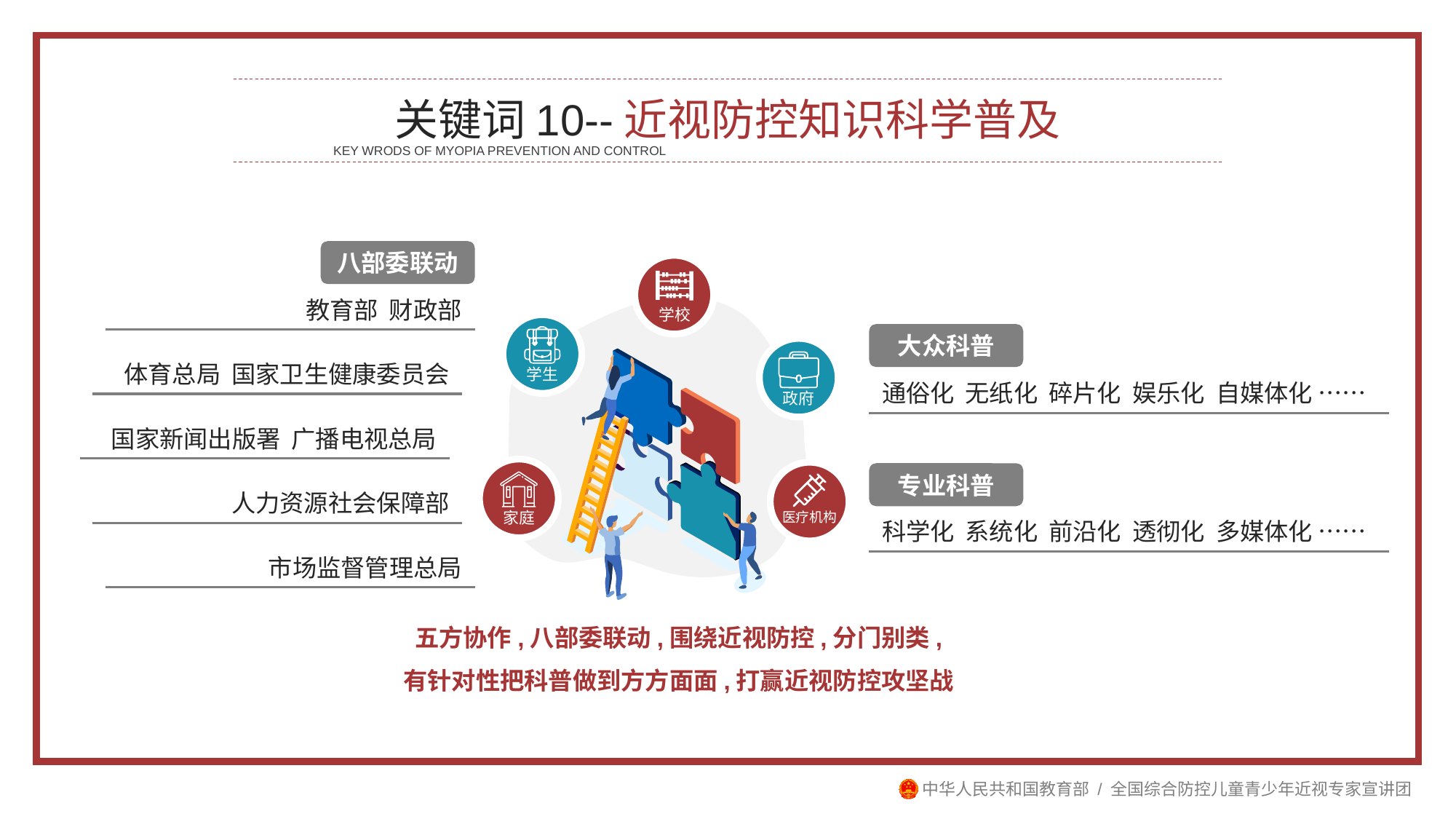

关键词10--近视防控知识科学普及
KEY WRODS OF MYOPIA PREVENTION AND CONTROL
八部委联动

学校

学生

政府

家庭

医疗机构
教育部  财政部
体育总局  国家卫生健康委员会
国家新闻出版署  广播电视总局
人力资源社会保障部
市场监督管理总局
大众科普
通俗化  无纸化  碎片化  娱乐化  自媒体化 ……
专业科普
科学化  系统化  前沿化  透彻化  多媒体化 ……
五方协作,八部委联动,围绕近视防控,分门别类,
有针对性把科普做到方方面面,打赢近视防控攻坚战